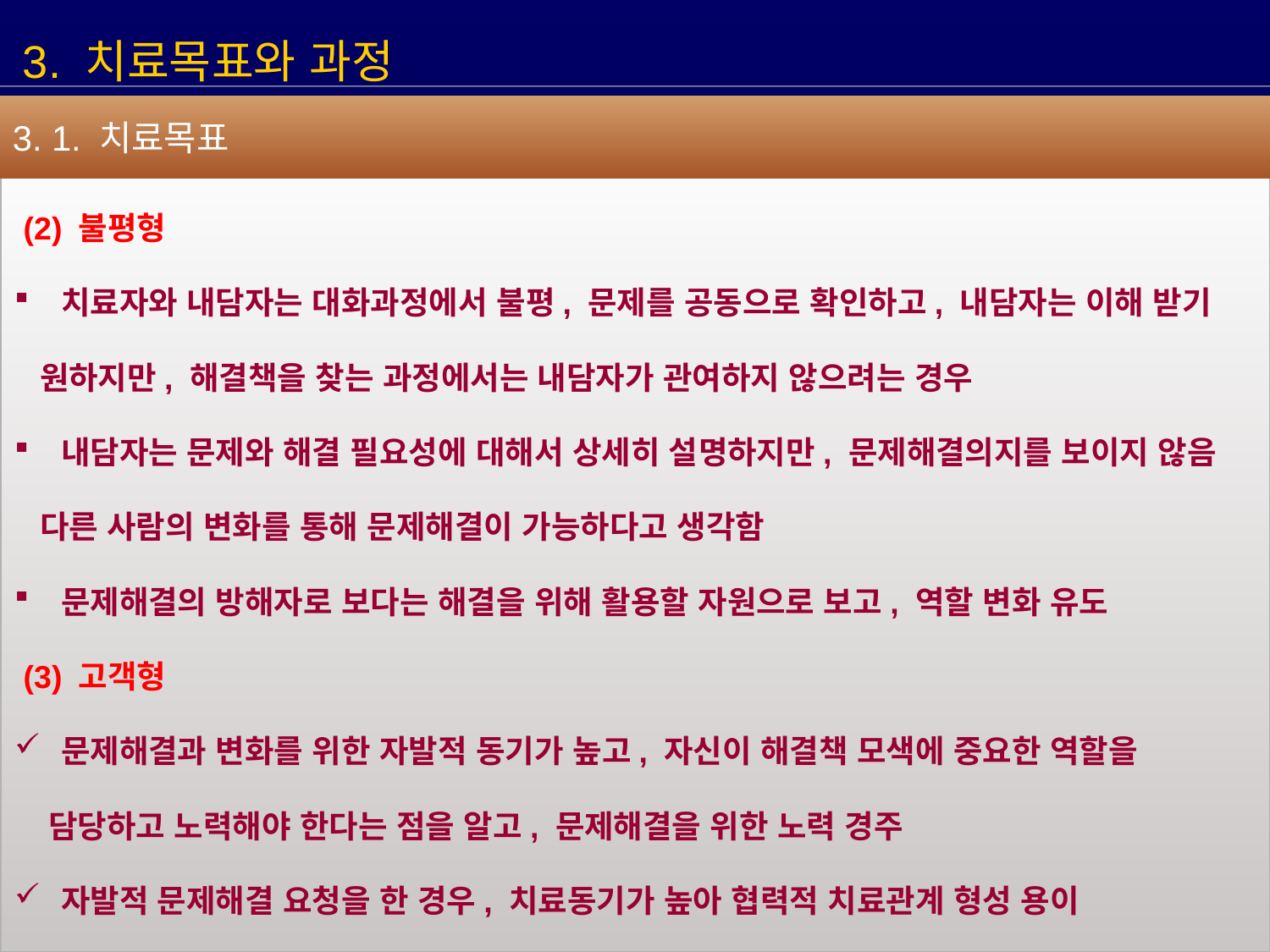

3. 치료목표와 과정

3. 1. 치료목표
 (2) 불평형
 치료자와 내담자는 대화과정에서 불평, 문제를 공동으로 확인하고, 내담자는 이해 받기
  원하지만, 해결책을 찾는 과정에서는 내담자가 관여하지 않으려는 경우
 내담자는 문제와 해결 필요성에 대해서 상세히 설명하지만, 문제해결의지를 보이지 않음
  다른 사람의 변화를 통해 문제해결이 가능하다고 생각함
 문제해결의 방해자로 보다는 해결을 위해 활용할 자원으로 보고, 역할 변화 유도
 (3) 고객형
 문제해결과 변화를 위한 자발적 동기가 높고, 자신이 해결책 모색에 중요한 역할을
   담당하고 노력해야 한다는 점을 알고, 문제해결을 위한 노력 경주
 자발적 문제해결 요청을 한 경우, 치료동기가 높아 협력적 치료관계 형성 용이